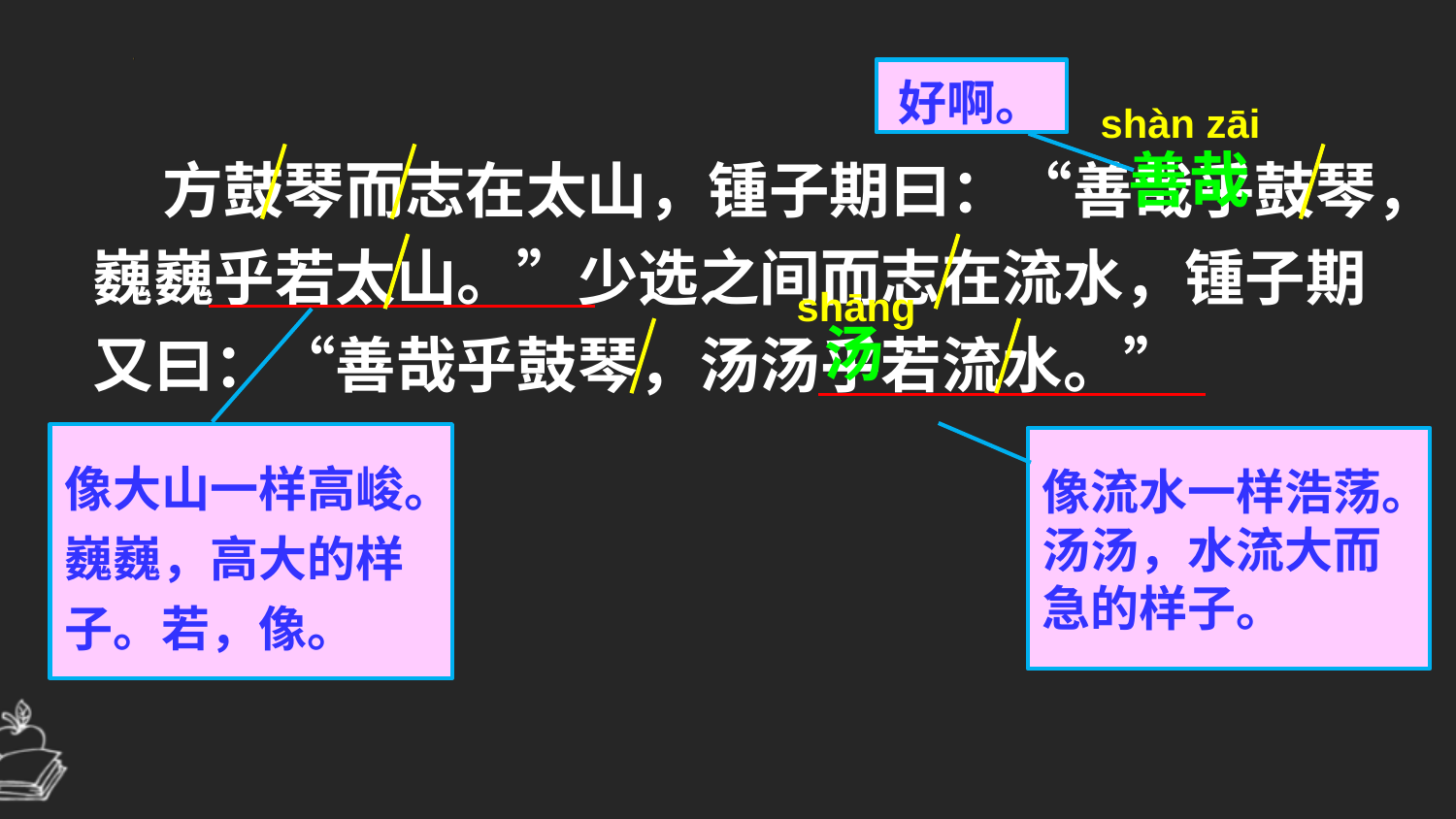

好啊。
shàn zāi
    方鼓琴而志在太山，锺子期曰：“善哉乎鼓琴，巍巍乎若太山。”少选之间而志在流水，锺子期又曰：“善哉乎鼓琴，汤汤乎若流水。”
善哉
shānɡ
汤
像大山一样高峻。巍巍，高大的样子。若，像。
像流水一样浩荡。汤汤，水流大而急的样子。